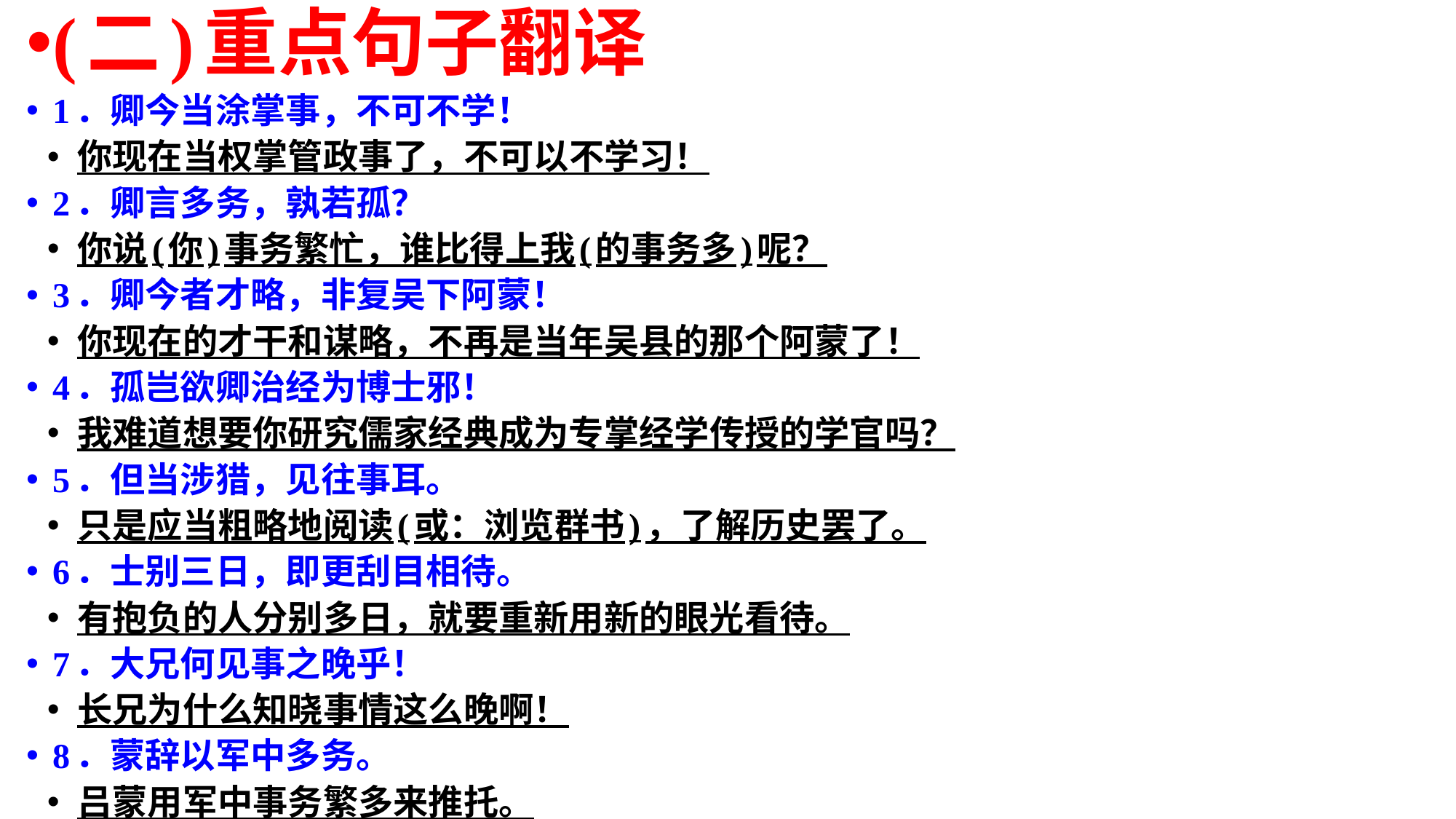

(二)重点句子翻译
1．卿今当涂掌事，不可不学！
你现在当权掌管政事了，不可以不学习！
2．卿言多务，孰若孤？
你说(你)事务繁忙，谁比得上我(的事务多)呢？
3．卿今者才略，非复吴下阿蒙！
你现在的才干和谋略，不再是当年吴县的那个阿蒙了！
4．孤岂欲卿治经为博士邪！
我难道想要你研究儒家经典成为专掌经学传授的学官吗？
5．但当涉猎，见往事耳。
只是应当粗略地阅读(或：浏览群书)，了解历史罢了。
6．士别三日，即更刮目相待。
有抱负的人分别多日，就要重新用新的眼光看待。
7．大兄何见事之晚乎！
长兄为什么知晓事情这么晚啊！
8．蒙辞以军中多务。
吕蒙用军中事务繁多来推托。